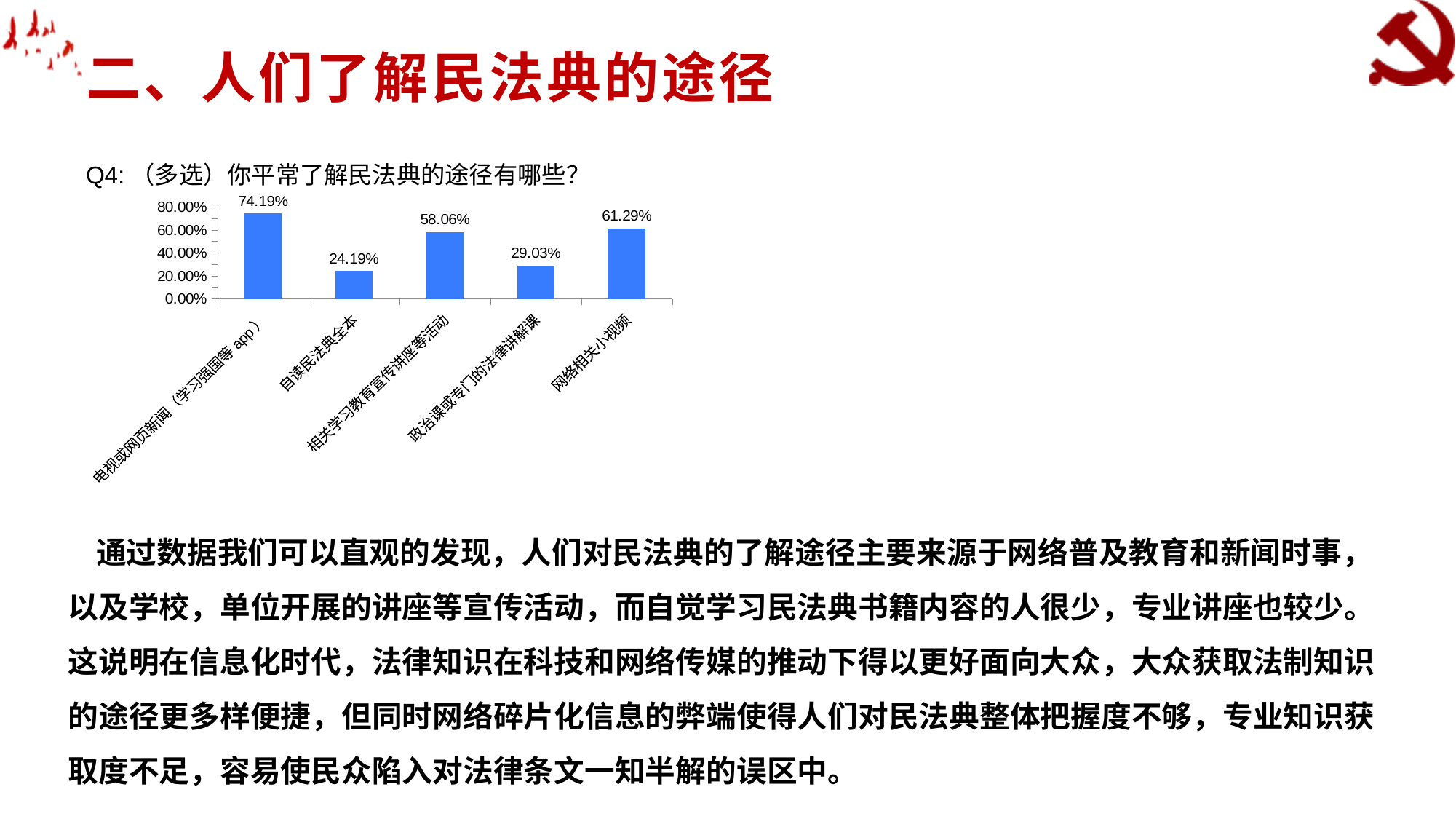

二、人们了解民法典的途径

Q4:（多选）你平常了解民法典的途径有哪些？

### Chart

| Category |  |
|---|---|
| 电视或网页新闻（学习强国等app） | 0.7419 |
| 自读民法典全本 | 0.2419 |
| 相关学习教育宣传讲座等活动 | 0.5806 |
| 政治课或专门的法律讲解课 | 0.2903 |
| 网络相关小视频 | 0.6129 |
   通过数据我们可以直观的发现，人们对民法典的了解途径主要来源于网络普及教育和新闻时事，以及学校，单位开展的讲座等宣传活动，而自觉学习民法典书籍内容的人很少，专业讲座也较少。这说明在信息化时代，法律知识在科技和网络传媒的推动下得以更好面向大众，大众获取法制知识的途径更多样便捷，但同时网络碎片化信息的弊端使得人们对民法典整体把握度不够，专业知识获取度不足，容易使民众陷入对法律条文一知半解的误区中。